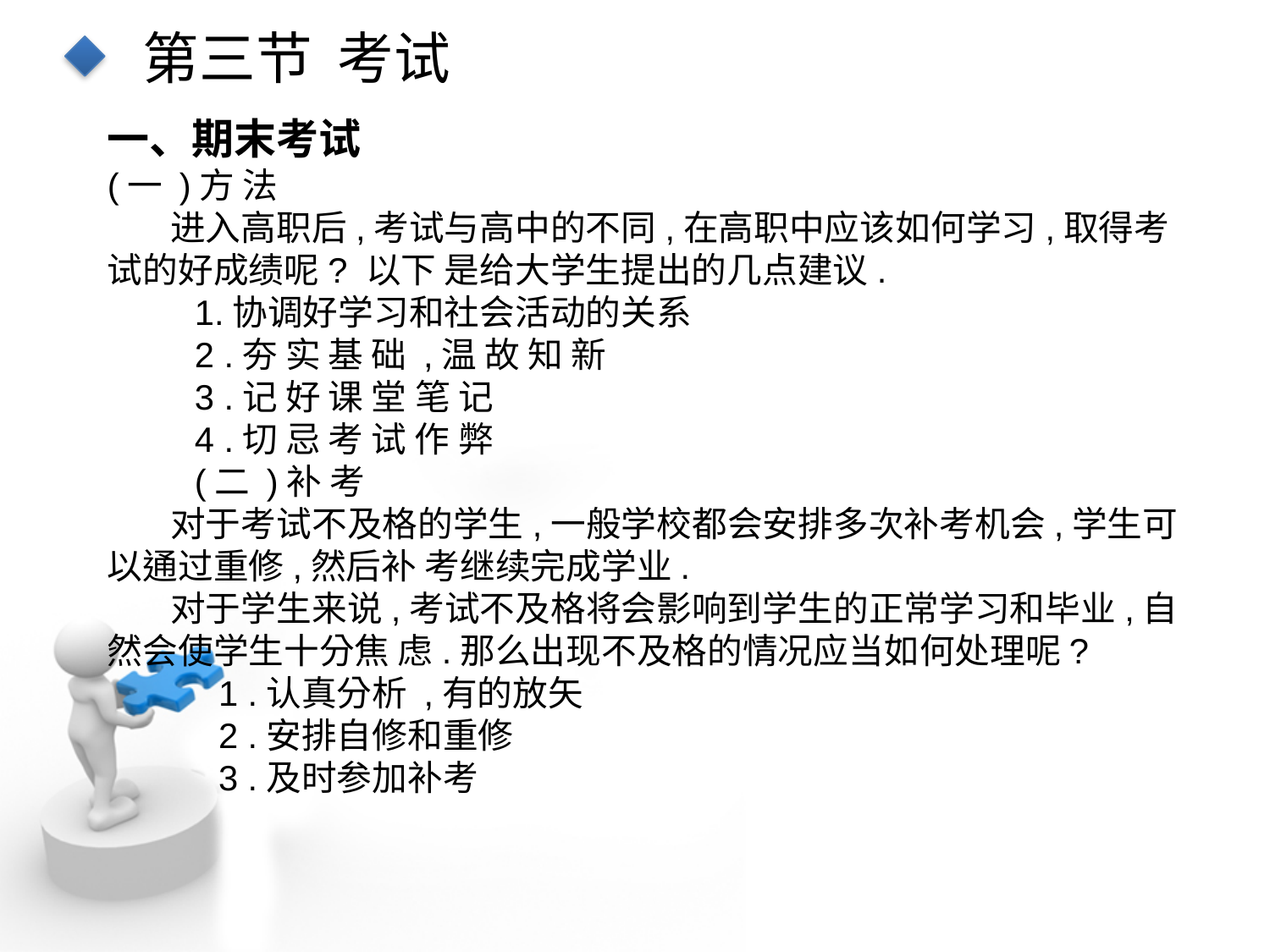

第三节  考试

一、期末考试
(一 )方 法
进入高职后,考试与高中的不同,在高职中应该如何学习,取得考试的好成绩呢? 以下 是给大学生提出的几点建议.
1.协调好学习和社会活动的关系
2 .夯 实 基 础 ,温 故 知 新
3 .记 好 课 堂 笔 记
4 .切 忌 考 试 作 弊
(二 )补 考
对于考试不及格的学生,一般学校都会安排多次补考机会,学生可以通过重修,然后补 考继续完成学业.
对于学生来说,考试不及格将会影响到学生的正常学习和毕业,自然会使学生十分焦 虑.那么出现不及格的情况应当如何处理呢?
1 .认真分析 ,有的放矢
2 .安排自修和重修
3 .及时参加补考

点击添加文本
点击添加文本
点击添加文本
点击添加文本